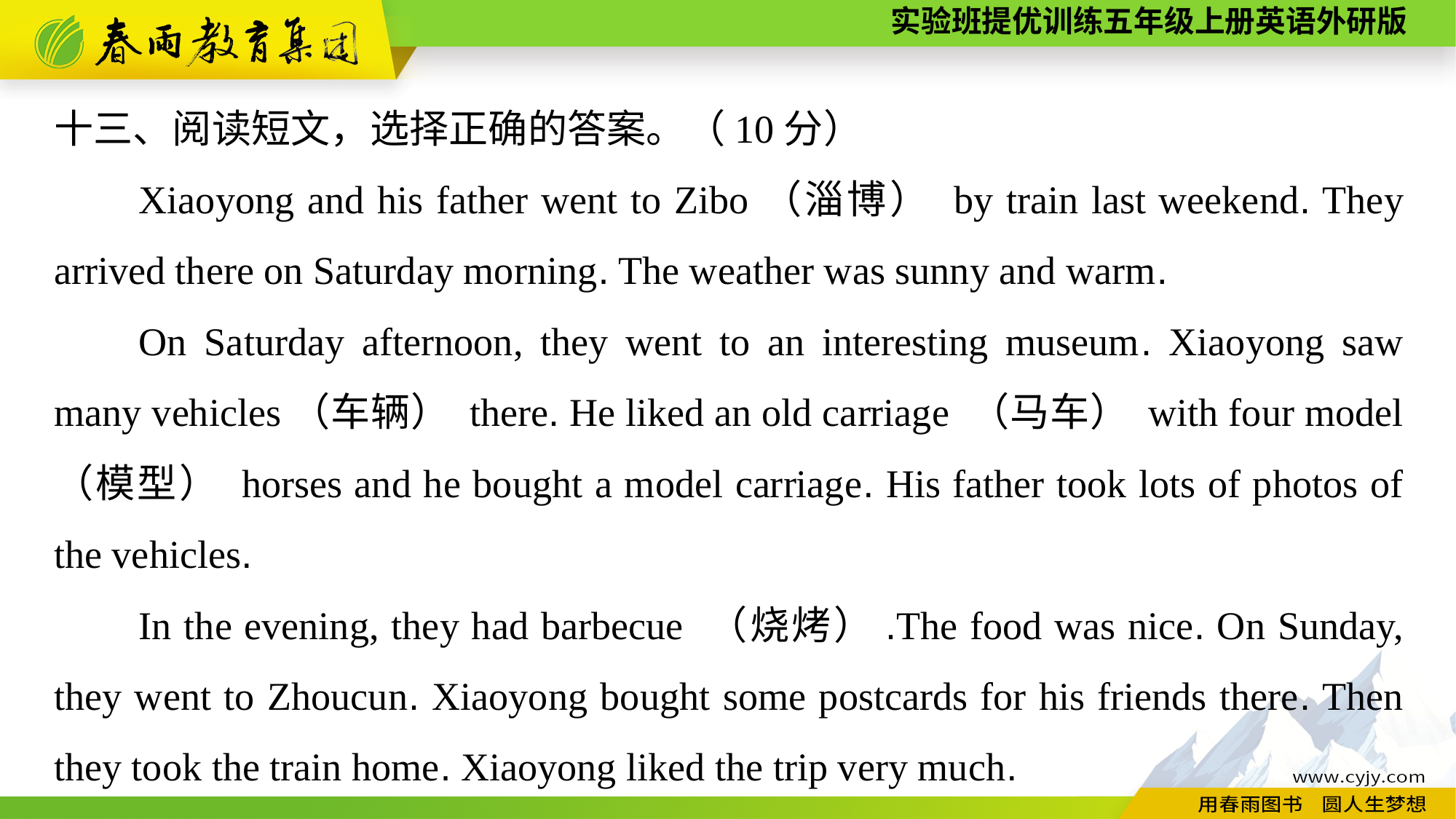

十三、阅读短文，选择正确的答案。（10分）
Xiaoyong and his father went to Zibo（淄博） by train last weekend. They arrived there on Saturday morning. The weather was sunny and warm.
On Saturday afternoon, they went to an interesting museum. Xiaoyong saw many vehicles（车辆） there. He liked an old carriage （马车） with four model （模型） horses and he bought a model carriage. His father took lots of photos of the vehicles.
In the evening, they had barbecue （烧烤）.The food was nice. On Sunday, they went to Zhoucun. Xiaoyong bought some postcards for his friends there. Then they took the train home. Xiaoyong liked the trip very much.